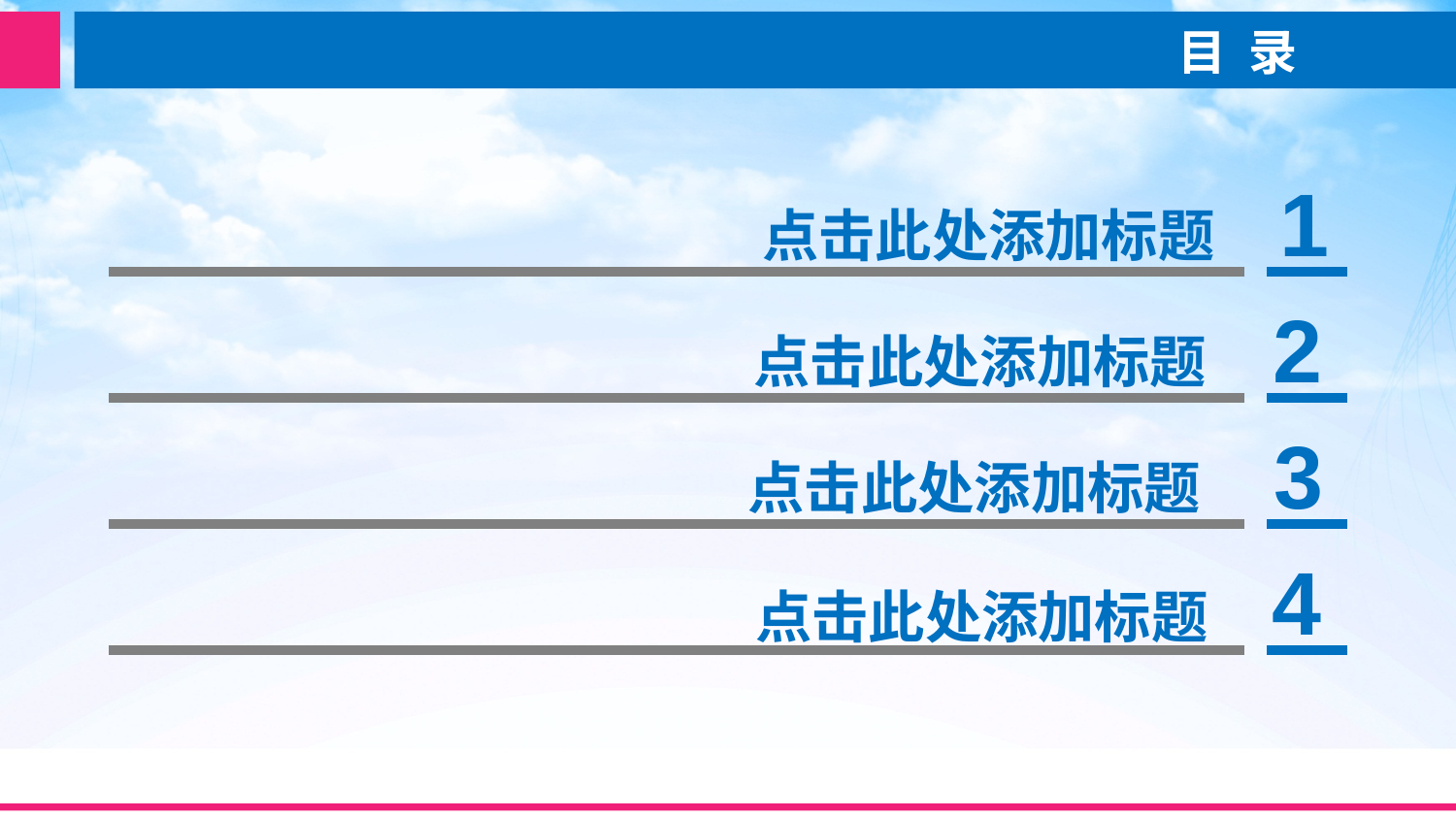

目  录
1
  点击此处添加标题
2
点击此处添加标题

3
点击此处添加标题
4
点击此处添加标题